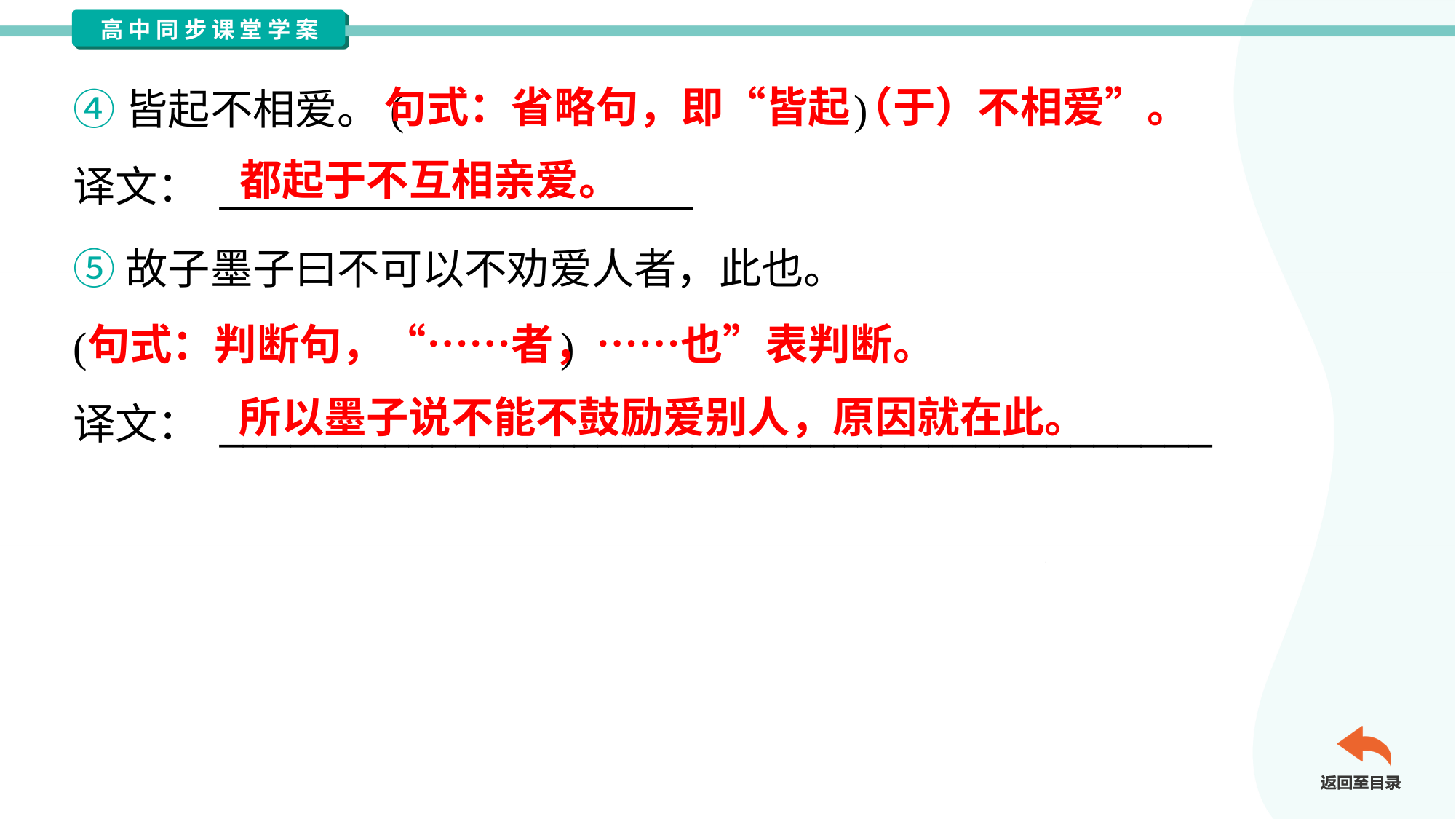

④皆起不相爱。(                                      )
译文： ____________________
句式：省略句，即“皆起（于）不相爱”。
都起于不互相亲爱。
⑤故子墨子曰不可以不劝爱人者，此也。
(                                        )
译文： __________________________________________
句式：判断句，“……者，……也”表判断。
所以墨子说不能不鼓励爱别人，原因就在此。